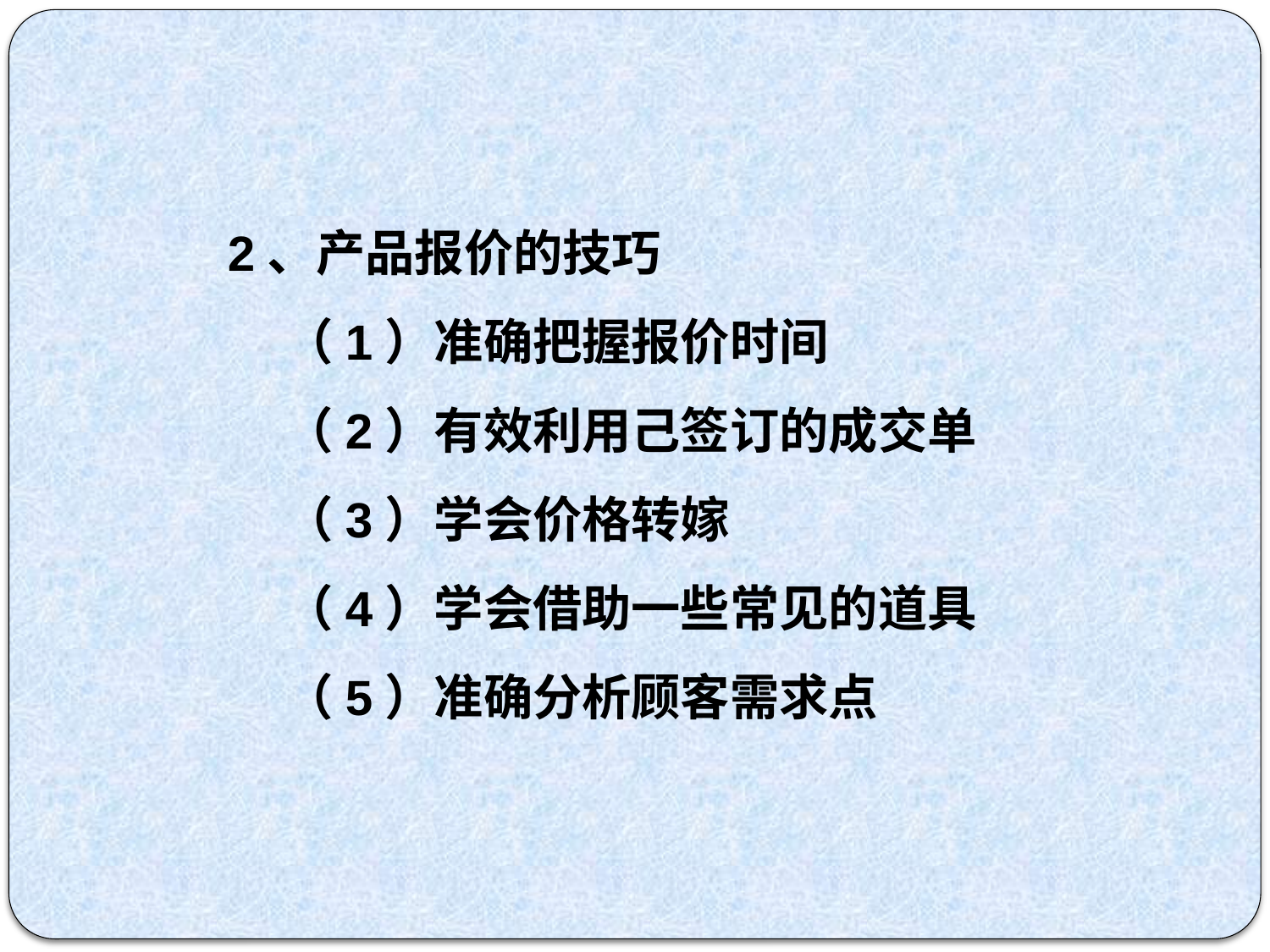

2、产品报价的技巧
    （1）准确把握报价时间
    （2）有效利用己签订的成交单
    （3）学会价格转嫁
    （4）学会借助一些常见的道具
    （5）准确分析顾客需求点